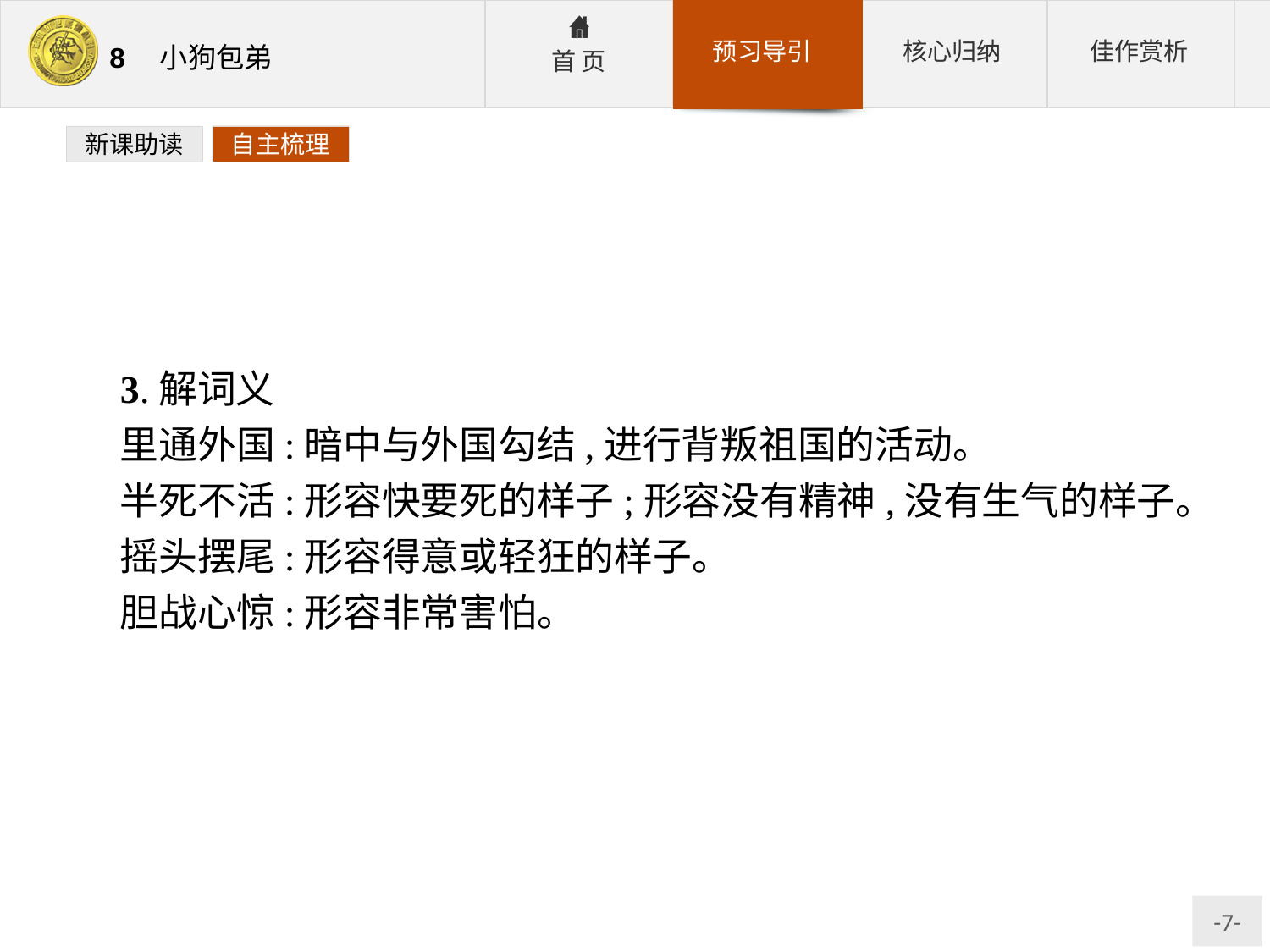

新课助读
自主梳理
3.解词义
里通外国:暗中与外国勾结,进行背叛祖国的活动。
半死不活:形容快要死的样子;形容没有精神,没有生气的样子。
摇头摆尾:形容得意或轻狂的样子。
胆战心惊:形容非常害怕。